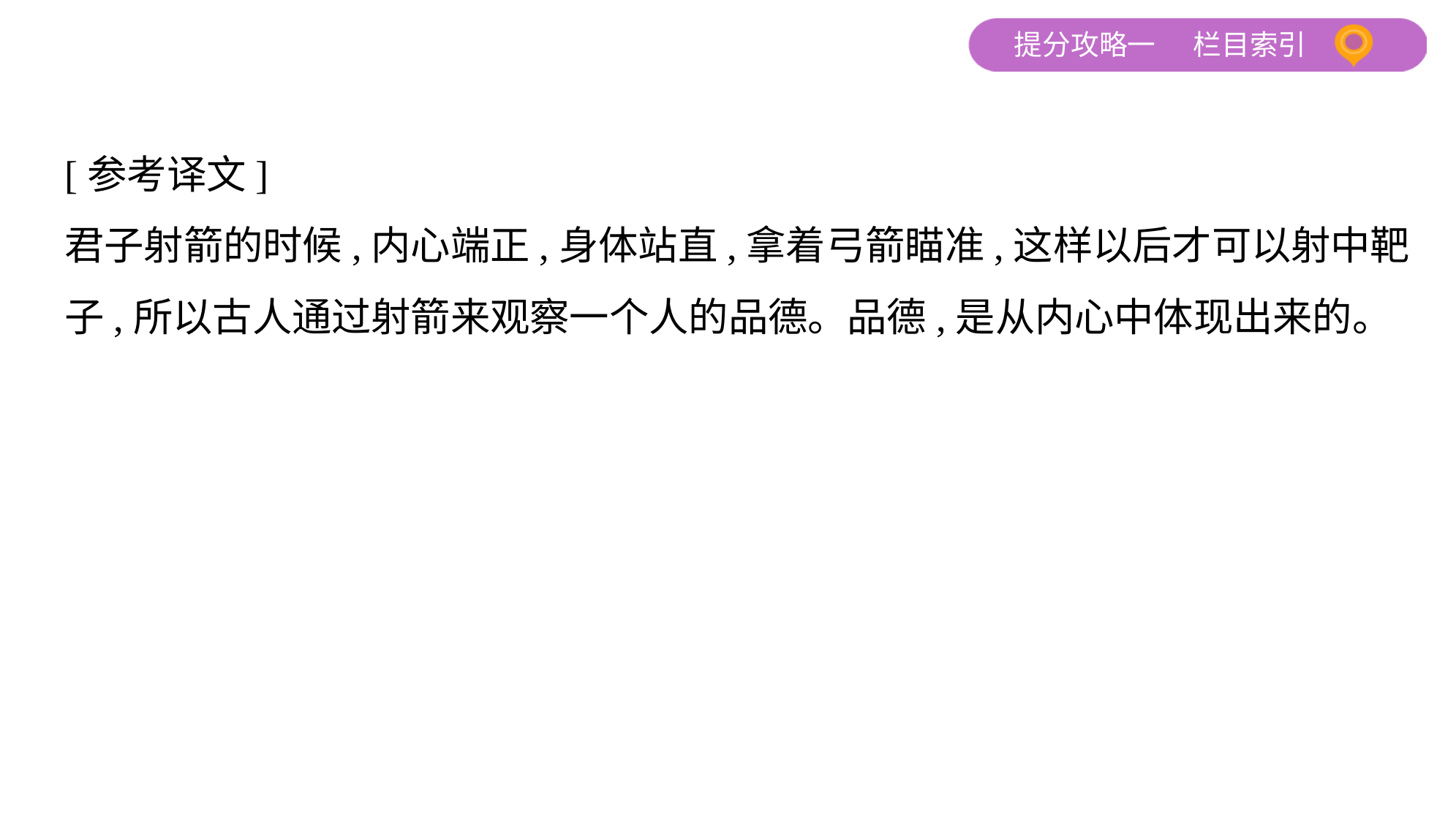

[参考译文]
君子射箭的时候,内心端正,身体站直,拿着弓箭瞄准,这样以后才可以射中靶
子,所以古人通过射箭来观察一个人的品德。品德,是从内心中体现出来的。